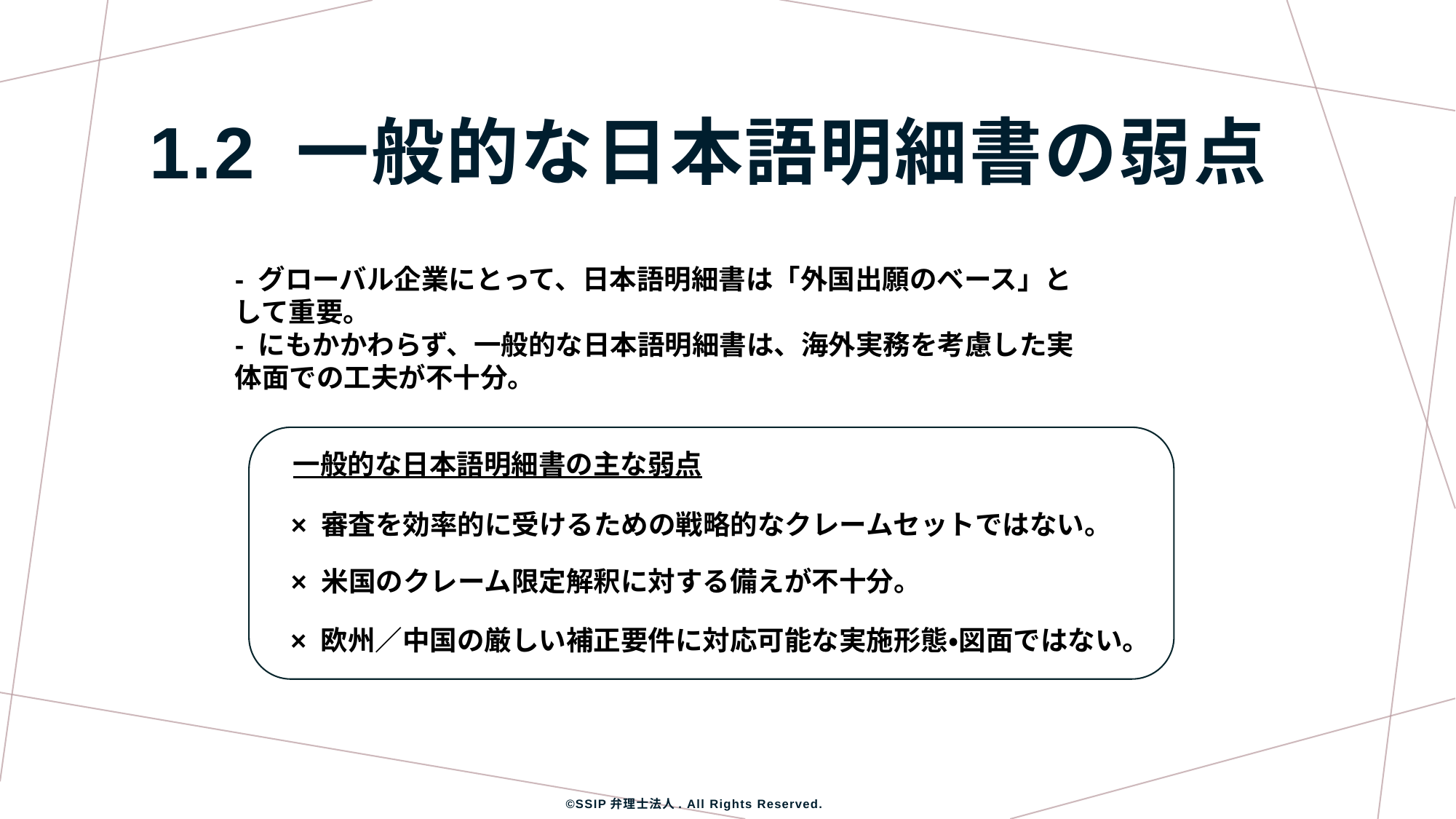

# 1.2 一般的な日本語明細書の弱点
- グローバル企業にとって、日本語明細書は「外国出願のベース」として重要。
- にもかかわらず、一般的な日本語明細書は、海外実務を考慮した実体面での工夫が不十分。

一般的な日本語明細書の主な弱点
× 審査を効率的に受けるための戦略的なクレームセットではない。
× 米国のクレーム限定解釈に対する備えが不十分。
× 欧州／中国の厳しい補正要件に対応可能な実施形態・図面ではない。
©SSIP弁理士法人. All Rights Reserved.